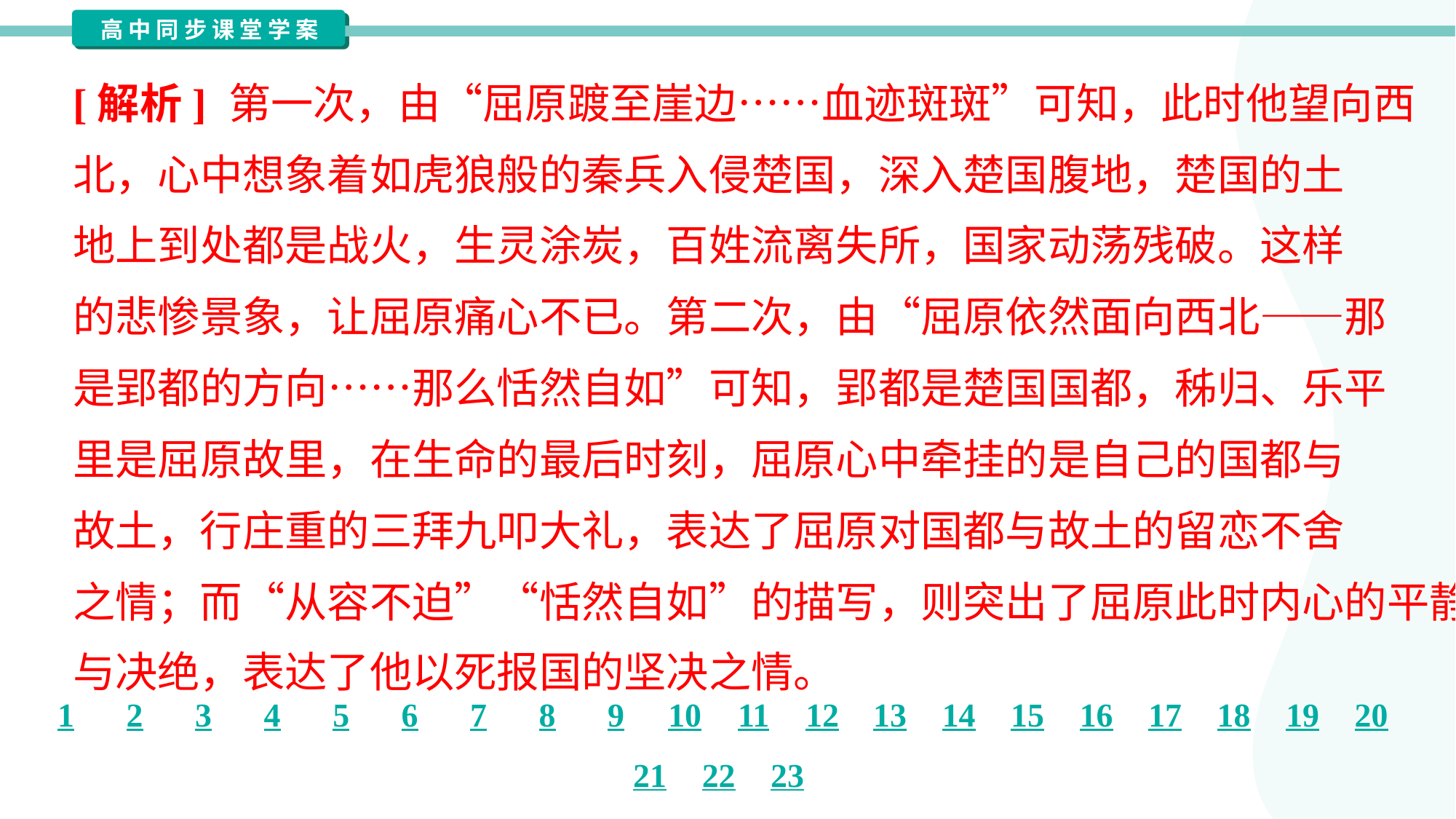

[解析] 第一次，由“屈原踱至崖边……血迹斑斑”可知，此时他望向西
北，心中想象着如虎狼般的秦兵入侵楚国，深入楚国腹地，楚国的土
地上到处都是战火，生灵涂炭，百姓流离失所，国家动荡残破。这样
的悲惨景象，让屈原痛心不已。第二次，由“屈原依然面向西北——那
是郢都的方向……那么恬然自如”可知，郢都是楚国国都，秭归、乐平
里是屈原故里，在生命的最后时刻，屈原心中牵挂的是自己的国都与
故土，行庄重的三拜九叩大礼，表达了屈原对国都与故土的留恋不舍
之情；而“从容不迫”“恬然自如”的描写，则突出了屈原此时内心的平静
与决绝，表达了他以死报国的坚决之情。